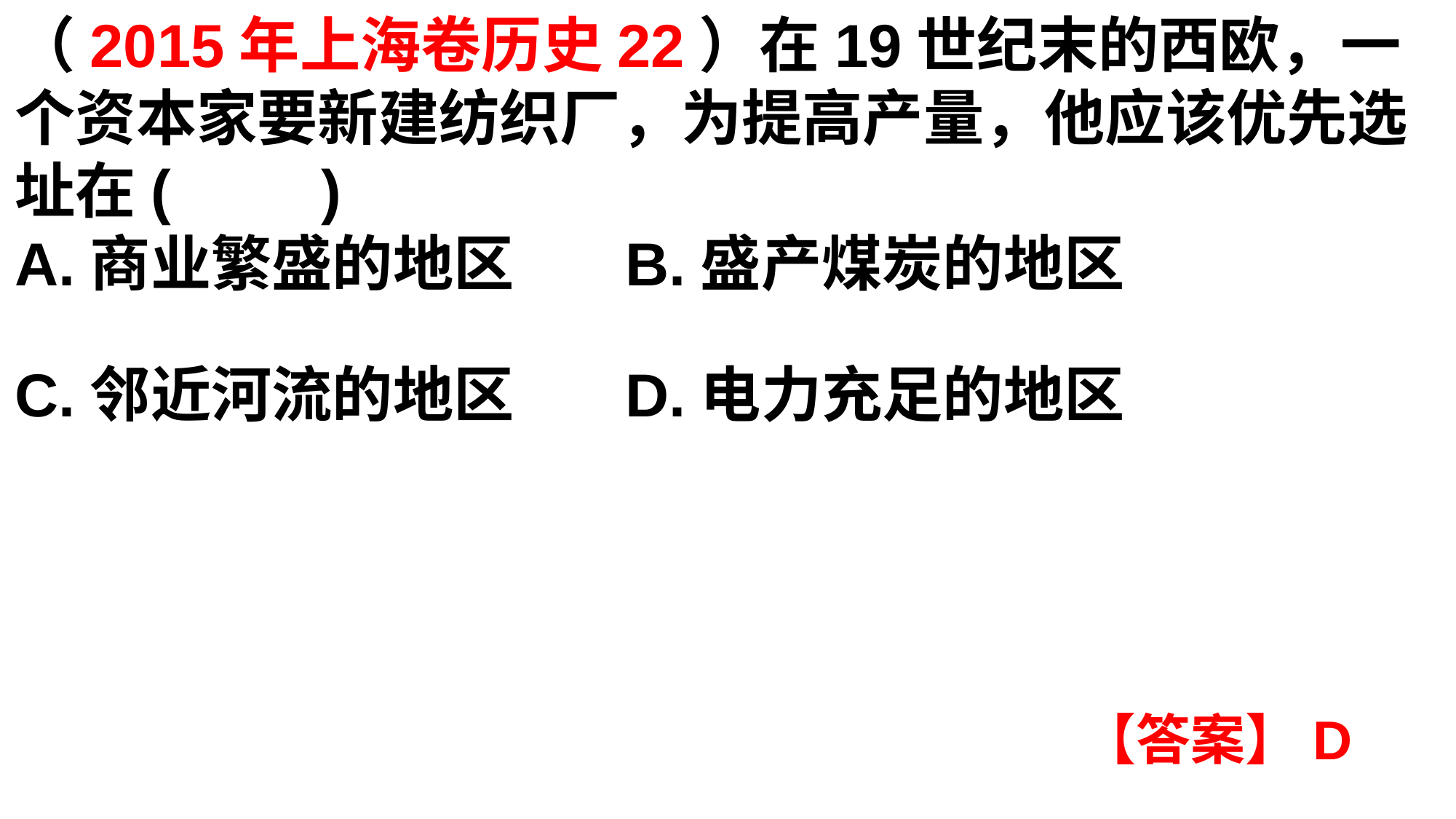

（2015年上海卷历史22）在19世纪末的西欧，一个资本家要新建纺织厂，为提高产量，他应该优先选址在(　　)A.商业繁盛的地区       B.盛产煤炭的地区   C.邻近河流的地区       D.电力充足的地区

【答案】D